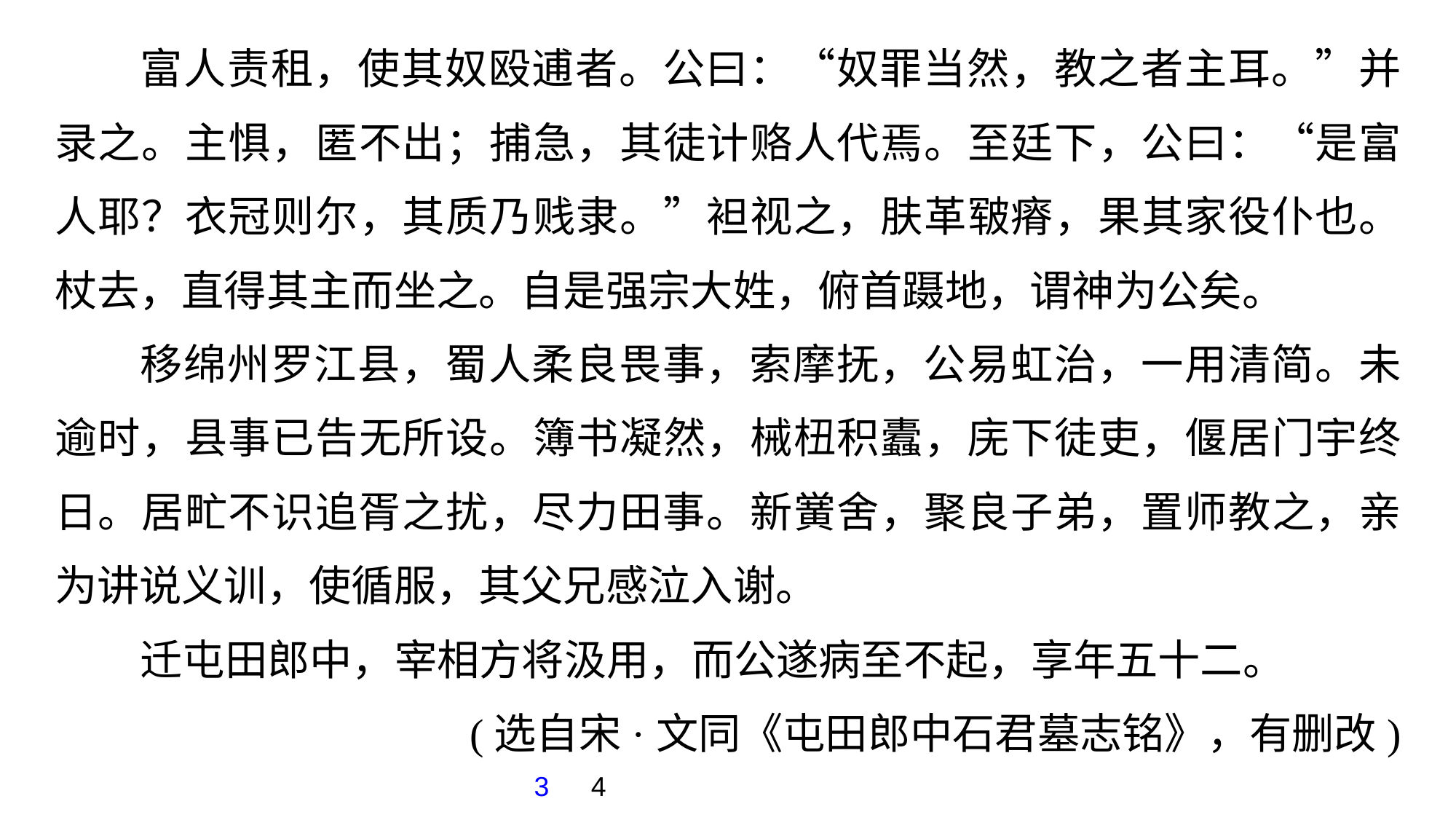

富人责租，使其奴殴逋者。公曰：“奴罪当然，教之者主耳。”并录之。主惧，匿不出；捕急，其徒计赂人代焉。至廷下，公曰：“是富人耶？衣冠则尔，其质乃贱隶。”袒视之，肤革皲瘠，果其家役仆也。杖去，直得其主而坐之。自是强宗大姓，俯首蹑地，谓神为公矣。
移绵州罗江县，蜀人柔良畏事，索摩抚，公易虹治，一用清简。未逾时，县事已告无所设。簿书凝然，械杻积蠹，庑下徒吏，偃居门宇终日。居甿不识追胥之扰，尽力田事。新黉舍，聚良子弟，置师教之，亲为讲说义训，使循服，其父兄感泣入谢。
迁屯田郎中，宰相方将汲用，而公遂病至不起，享年五十二。
(选自宋·文同《屯田郎中石君墓志铭》，有删改)
3
4